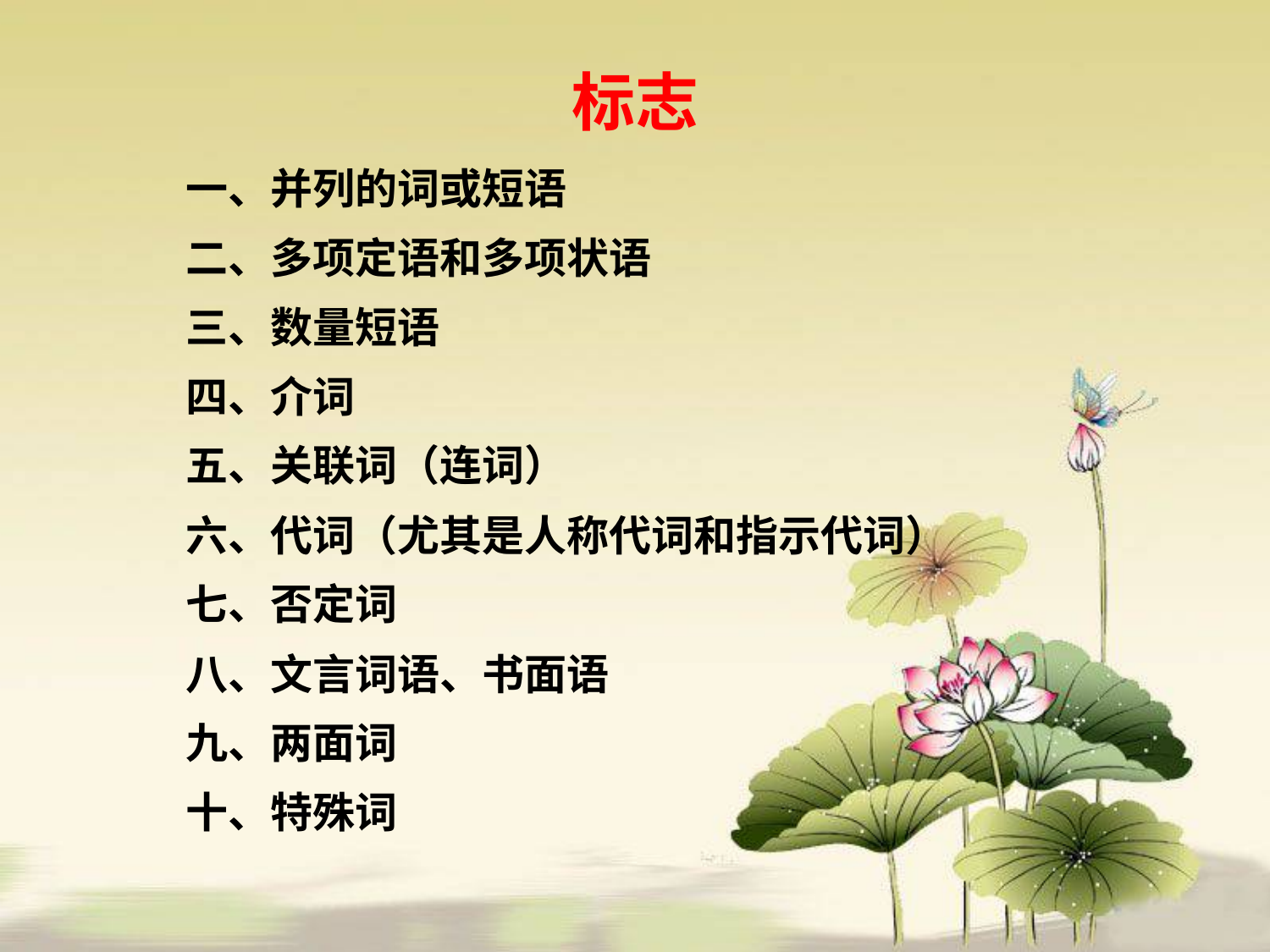

# 标志
一、并列的词或短语
二、多项定语和多项状语
三、数量短语
四、介词
五、关联词（连词）
六、代词（尤其是人称代词和指示代词）
七、否定词
八、文言词语、书面语
九、两面词
十、特殊词